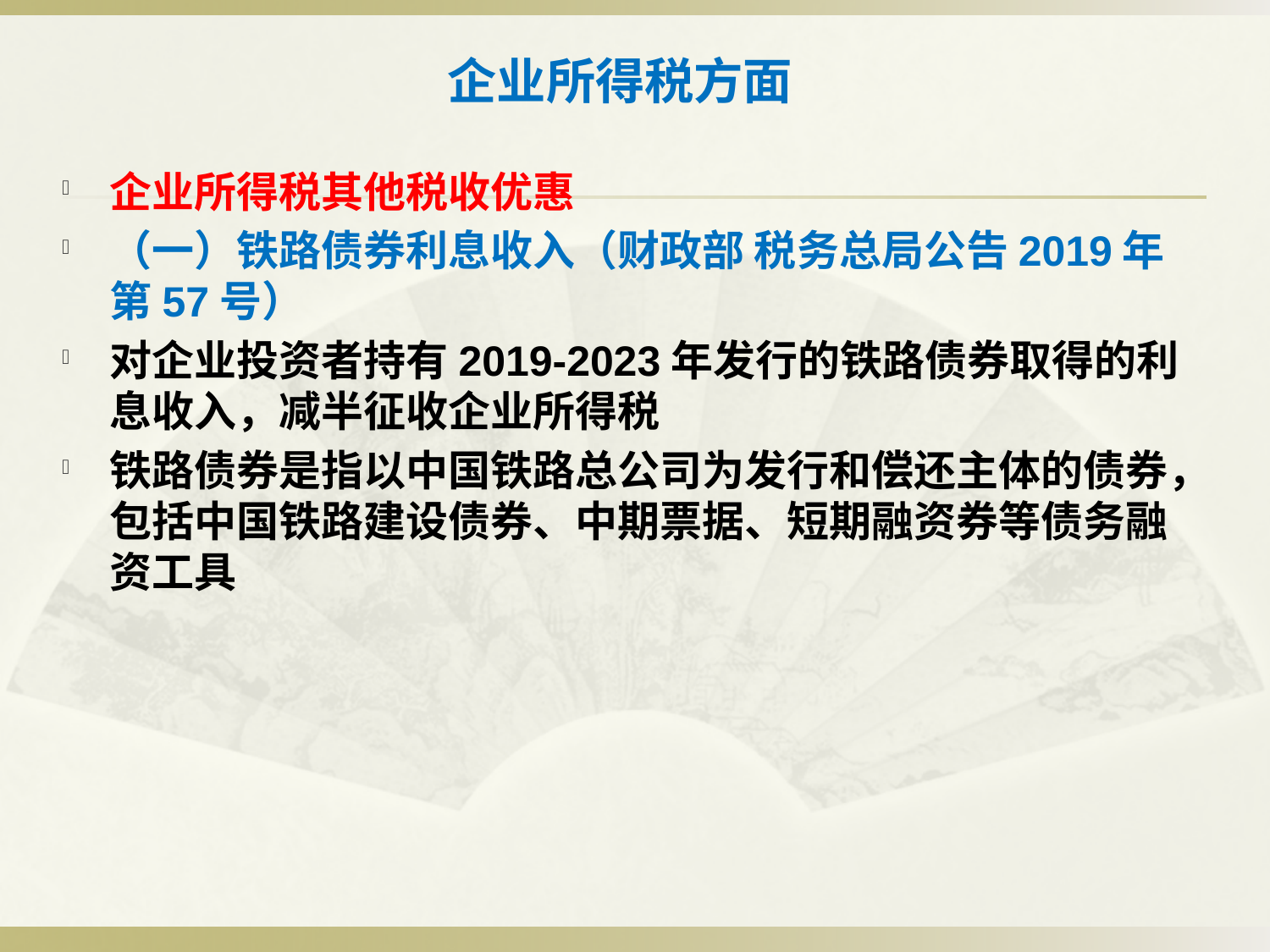

# 企业所得税方面
企业所得税其他税收优惠
（一）铁路债券利息收入（财政部 税务总局公告2019年第57号）
对企业投资者持有2019-2023年发行的铁路债券取得的利息收入，减半征收企业所得税
铁路债券是指以中国铁路总公司为发行和偿还主体的债券，包括中国铁路建设债券、中期票据、短期融资券等债务融资工具